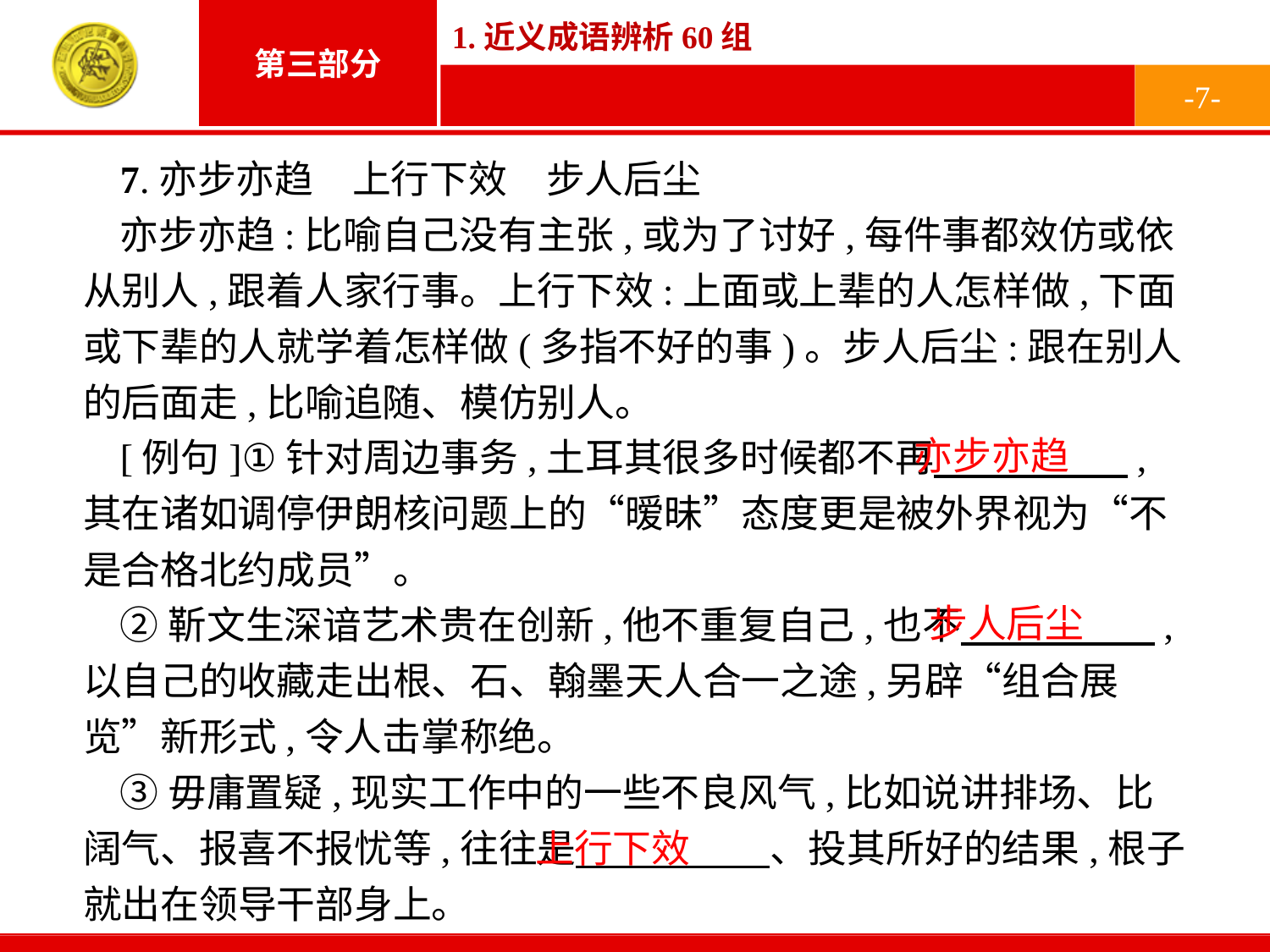

-7-
7.亦步亦趋　上行下效　步人后尘
亦步亦趋:比喻自己没有主张,或为了讨好,每件事都效仿或依从别人,跟着人家行事。上行下效:上面或上辈的人怎样做,下面或下辈的人就学着怎样做(多指不好的事)。步人后尘:跟在别人的后面走,比喻追随、模仿别人。
[例句]①针对周边事务,土耳其很多时候都不再　　　　　,其在诸如调停伊朗核问题上的“暧昧”态度更是被外界视为“不是合格北约成员”。
②靳文生深谙艺术贵在创新,他不重复自己,也不　　　　　,以自己的收藏走出根、石、翰墨天人合一之途,另辟“组合展览”新形式,令人击掌称绝。
③毋庸置疑,现实工作中的一些不良风气,比如说讲排场、比阔气、报喜不报忧等,往往是　　　　　、投其所好的结果,根子就出在领导干部身上。
亦步亦趋
步人后尘
上行下效